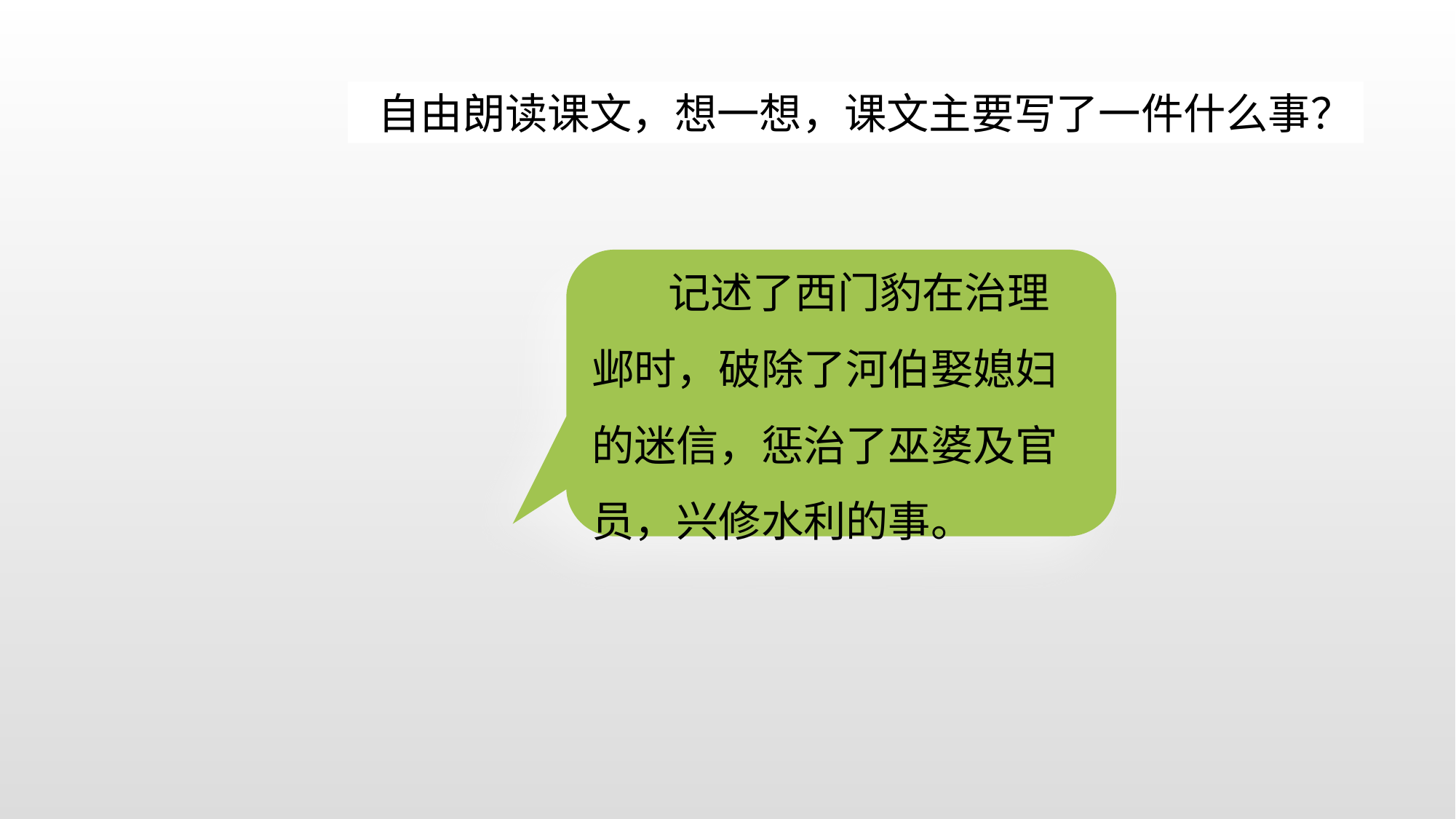

自由朗读课文，想一想，课文主要写了一件什么事？
       记述了西门豹在治理邺时，破除了河伯娶媳妇的迷信，惩治了巫婆及官员，兴修水利的事。